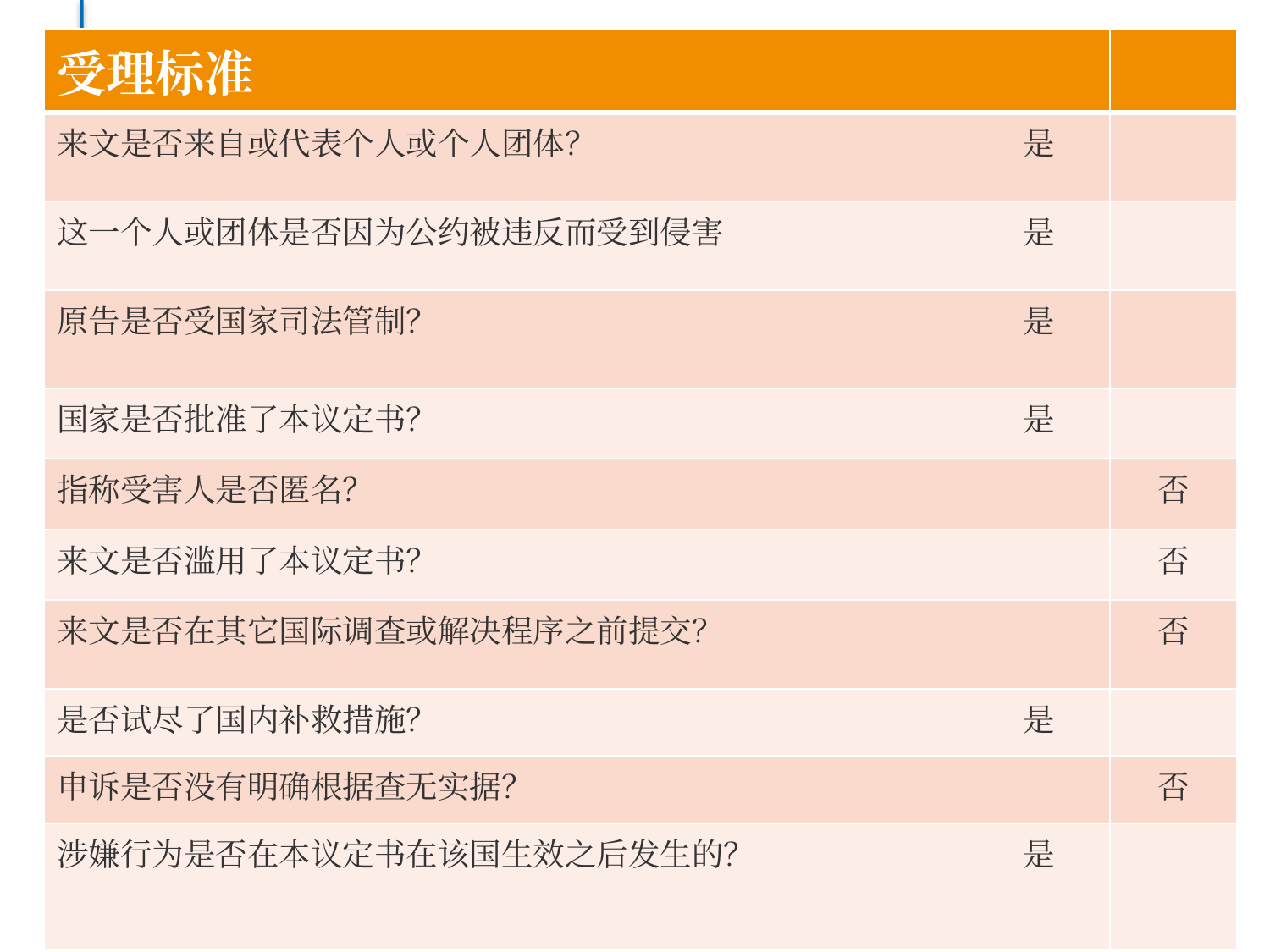

| 受理标准 |  |  |
| --- | --- | --- |
| 来文是否来自或代表个人或个人团体？ | 是 |  |
| 这一个人或团体是否因为公约被违反而受到侵害 | 是 |  |
| 原告是否受国家司法管制？ | 是 |  |
| 国家是否批准了本议定书？ | 是 |  |
| 指称受害人是否匿名？ |  | 否 |
| 来文是否滥用了本议定书？ |  | 否 |
| 来文是否在其它国际调查或解决程序之前提交？ |  | 否 |
| 是否试尽了国内补救措施？ | 是 |  |
| 申诉是否没有明确根据查无实据？ |  | 否 |
| 涉嫌行为是否在本议定书在该国生效之后发生的？ | 是 |  |
#